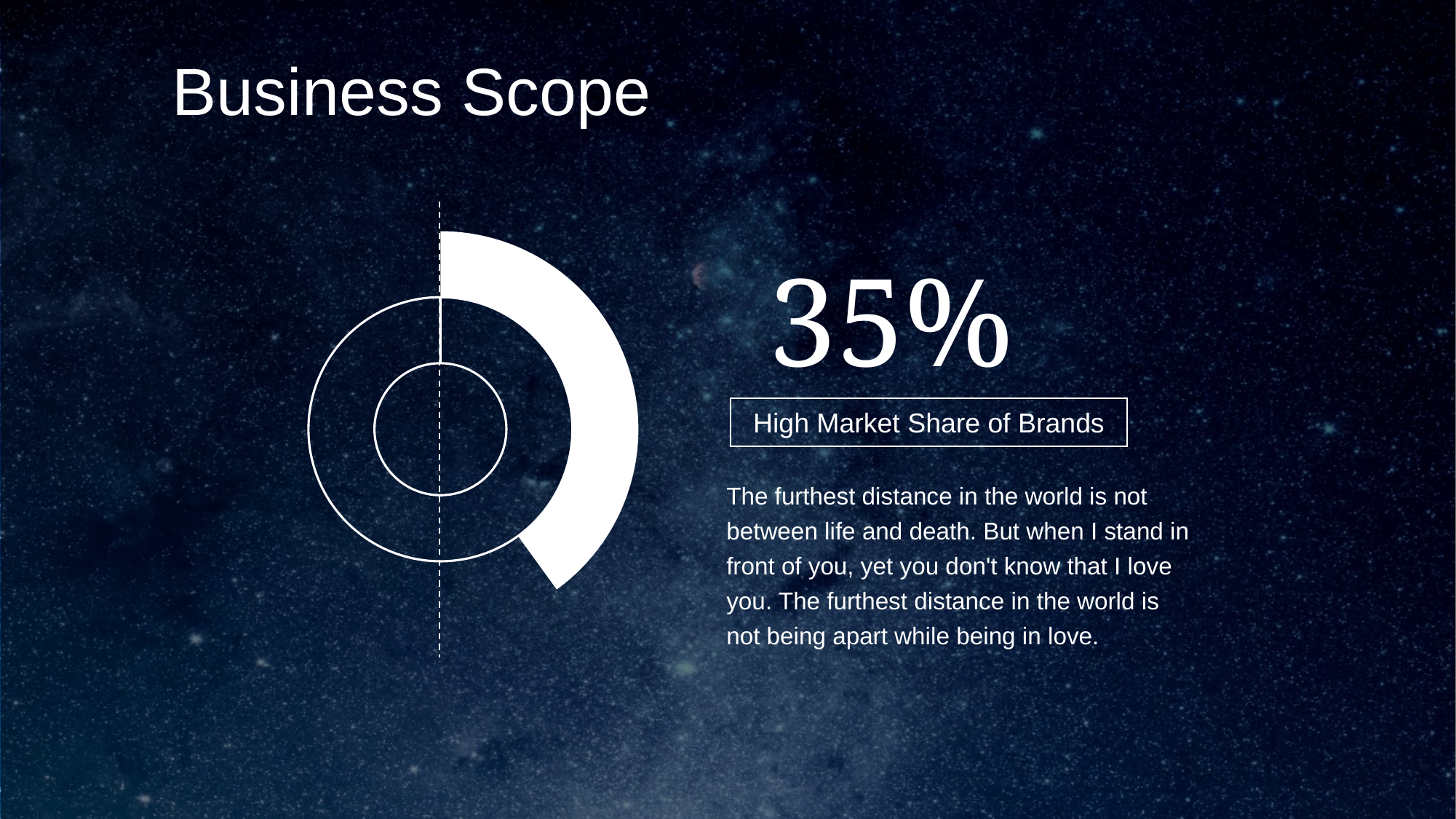

# Business Scope

### Chart

| Category |  |  |
|---|---|---|
| 木1 | None | 40.0 |
| 木2 | 10.0 | 60.0 |
35%
High Market Share of Brands
The furthest distance in the world is not between life and death. But when I stand in front of you, yet you don't know that I love you. The furthest distance in the world is not being apart while being in love.